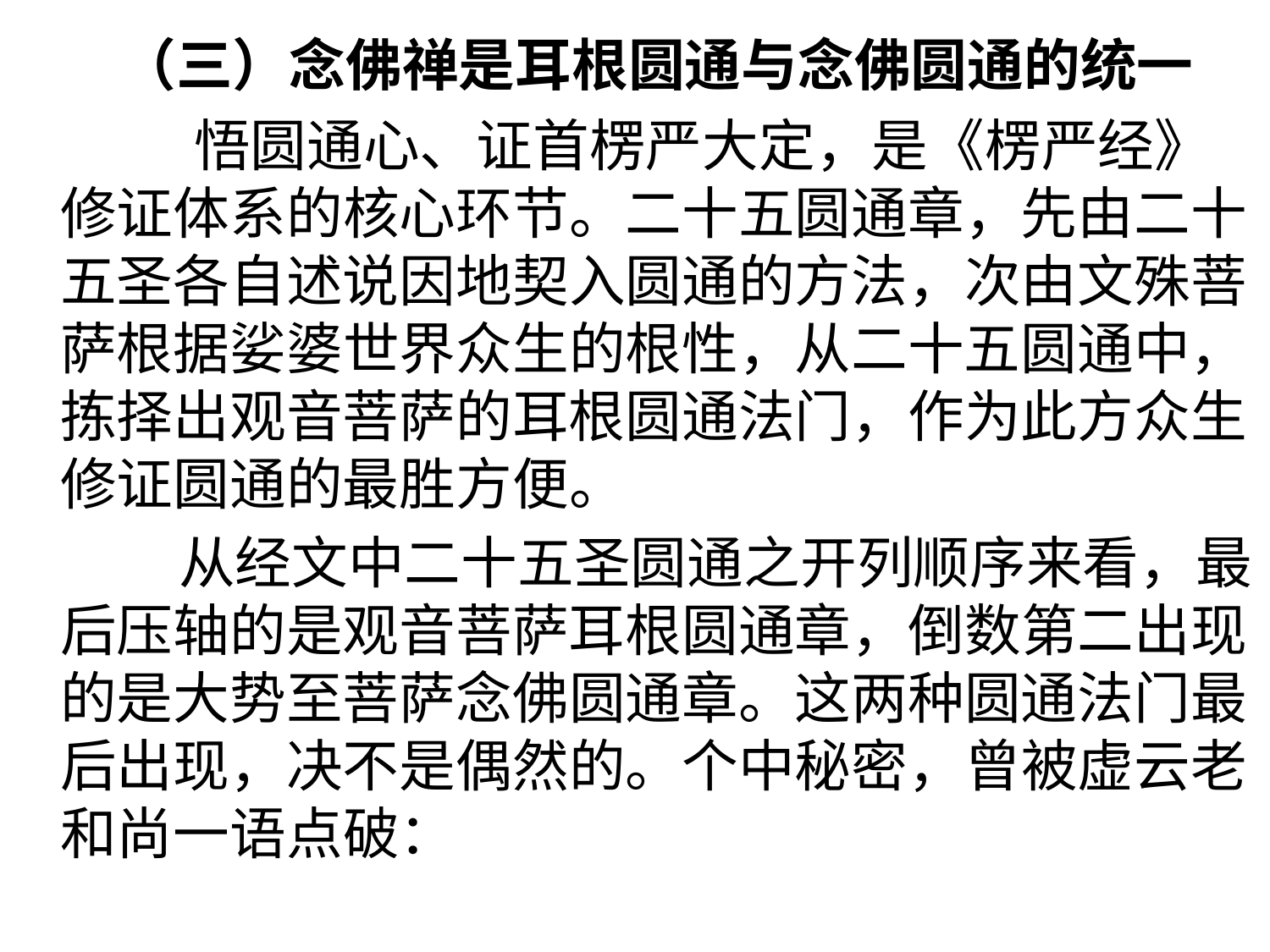

（三）念佛禅是耳根圆通与念佛圆通的统一
             悟圆通心、证首楞严大定，是《楞严经》修证体系的核心环节。二十五圆通章，先由二十五圣各自述说因地契入圆通的方法，次由文殊菩萨根据娑婆世界众生的根性，从二十五圆通中，拣择出观音菩萨的耳根圆通法门，作为此方众生修证圆通的最胜方便。
            从经文中二十五圣圆通之开列顺序来看，最后压轴的是观音菩萨耳根圆通章，倒数第二出现的是大势至菩萨念佛圆通章。这两种圆通法门最后出现，决不是偶然的。个中秘密，曾被虚云老和尚一语点破：